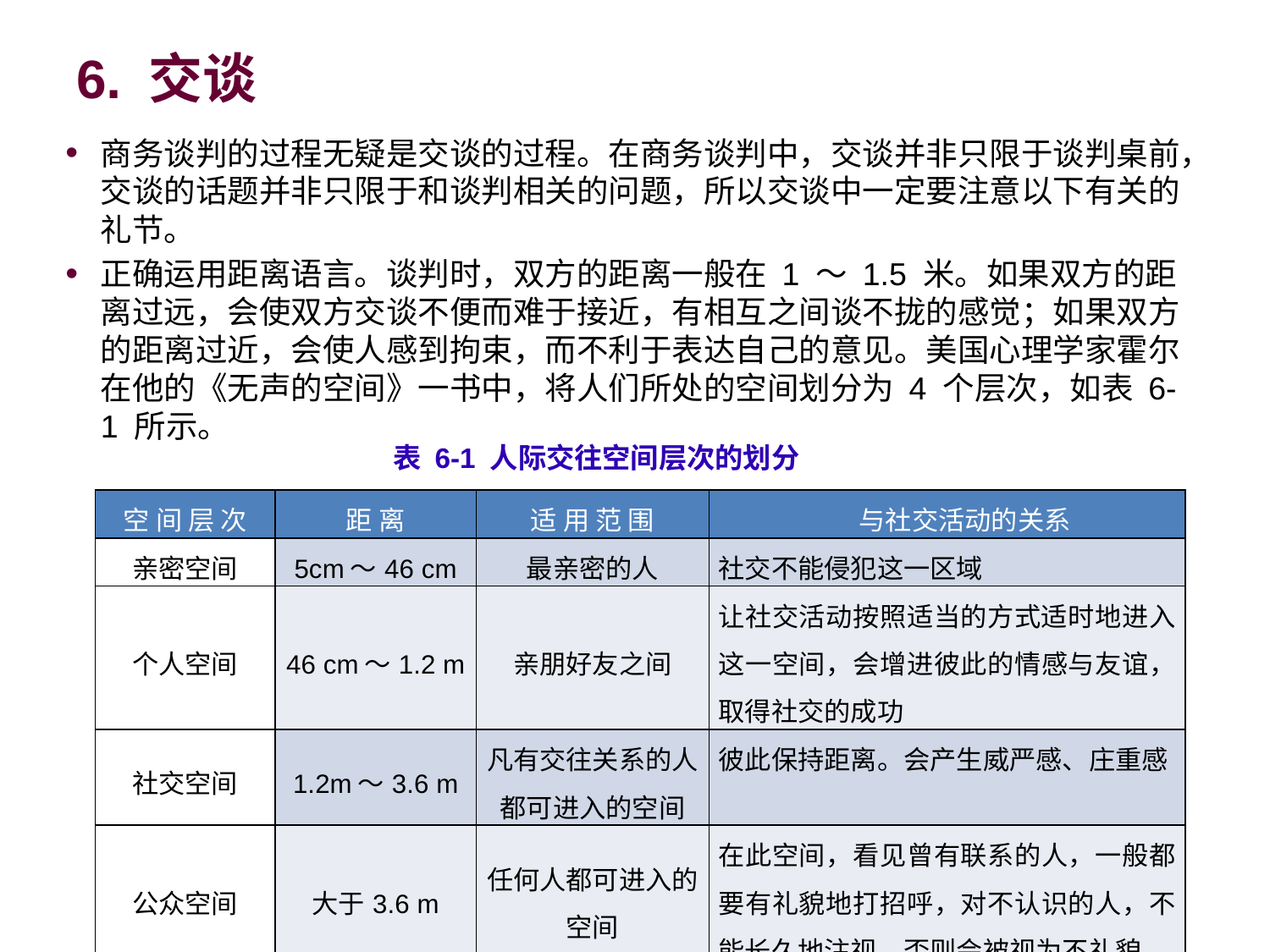

# 6. 交谈
商务谈判的过程无疑是交谈的过程。在商务谈判中，交谈并非只限于谈判桌前，交谈的话题并非只限于和谈判相关的问题，所以交谈中一定要注意以下有关的礼节。
正确运用距离语言。谈判时，双方的距离一般在 1 ～ 1.5 米。如果双方的距离过远，会使双方交谈不便而难于接近，有相互之间谈不拢的感觉；如果双方的距离过近，会使人感到拘束，而不利于表达自己的意见。美国心理学家霍尔在他的《无声的空间》一书中，将人们所处的空间划分为 4 个层次，如表 6-1 所示。
表 6-1 人际交往空间层次的划分
| 空 间 层 次 | 距 离 | 适 用 范 围 | 与社交活动的关系 |
| --- | --- | --- | --- |
| 亲密空间 | 5cm～46 cm | 最亲密的人 | 社交不能侵犯这一区域 |
| 个人空间 | 46 cm～1.2 m | 亲朋好友之间 | 让社交活动按照适当的方式适时地进入这一空间，会增进彼此的情感与友谊，取得社交的成功 |
| 社交空间 | 1.2m～3.6 m | 凡有交往关系的人都可进入的空间 | 彼此保持距离。会产生威严感、庄重感 |
| 公众空间 | 大于3.6 m | 任何人都可进入的空间 | 在此空间，看见曾有联系的人，一般都要有礼貌地打招呼，对不认识的人，不能长久地注视，否则会被视为不礼貌 |